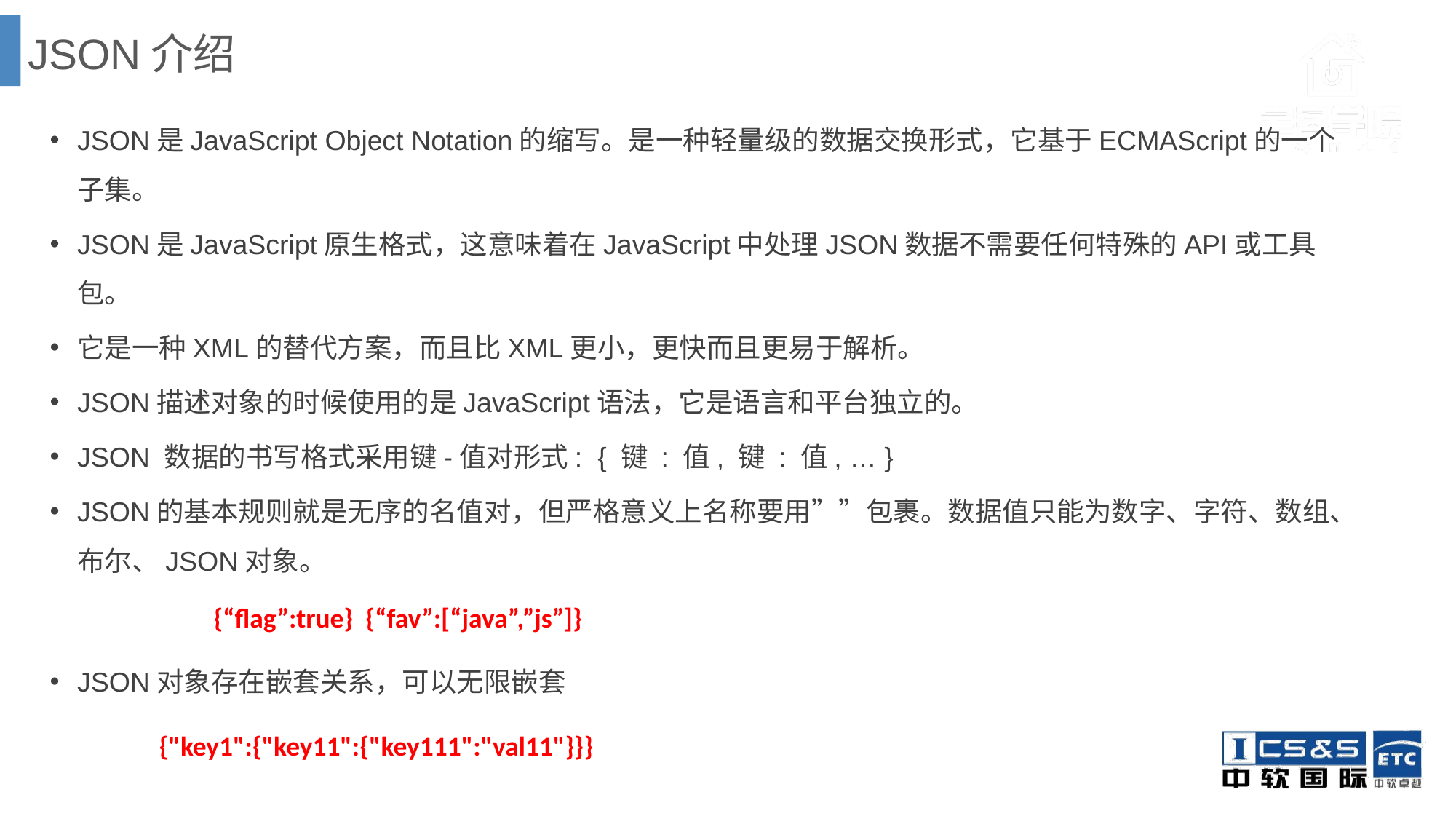

JSON介绍
JSON是JavaScript Object Notation的缩写。是一种轻量级的数据交换形式，它基于ECMAScript的一个子集。
JSON是JavaScript原生格式，这意味着在JavaScript中处理JSON数据不需要任何特殊的API或工具包。
它是一种XML的替代方案，而且比XML更小，更快而且更易于解析。
JSON描述对象的时候使用的是JavaScript语法，它是语言和平台独立的。
JSON 数据的书写格式采用键-值对形式:  { 键 : 值, 键 : 值, … }
JSON的基本规则就是无序的名值对，但严格意义上名称要用””包裹。数据值只能为数字、字符、数组、布尔、JSON对象。
	{“flag”:true}  {“fav”:[“java”,”js”]}
JSON对象存在嵌套关系，可以无限嵌套
	{"key1":{"key11":{"key111":"val11"}}}